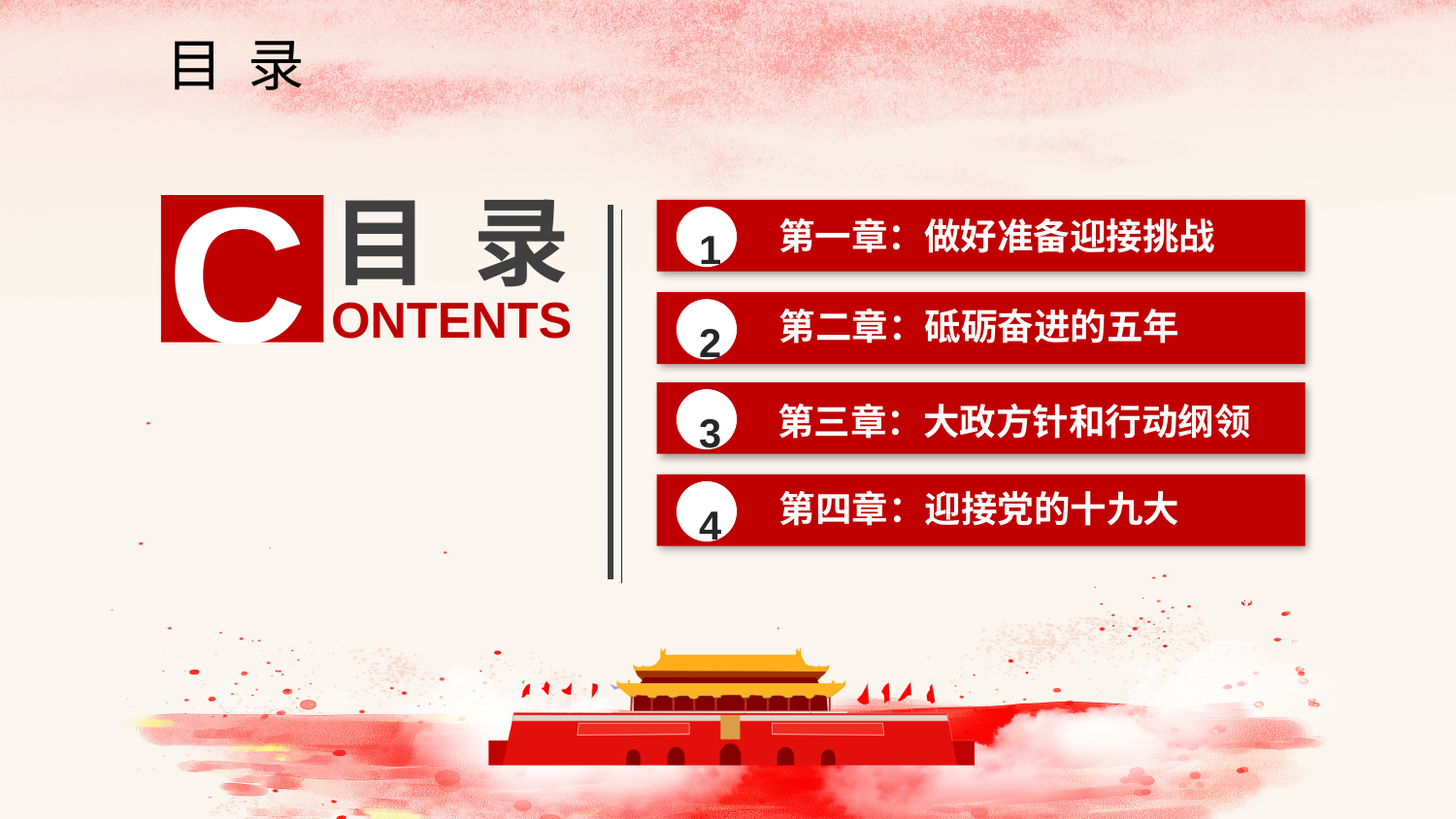

目  录
C
目  录

ONTENTS
1

第一章：做好准备迎接挑战
2

第二章：砥砺奋进的五年

3

第三章：大政方针和行动纲领
4

第四章：迎接党的十九大